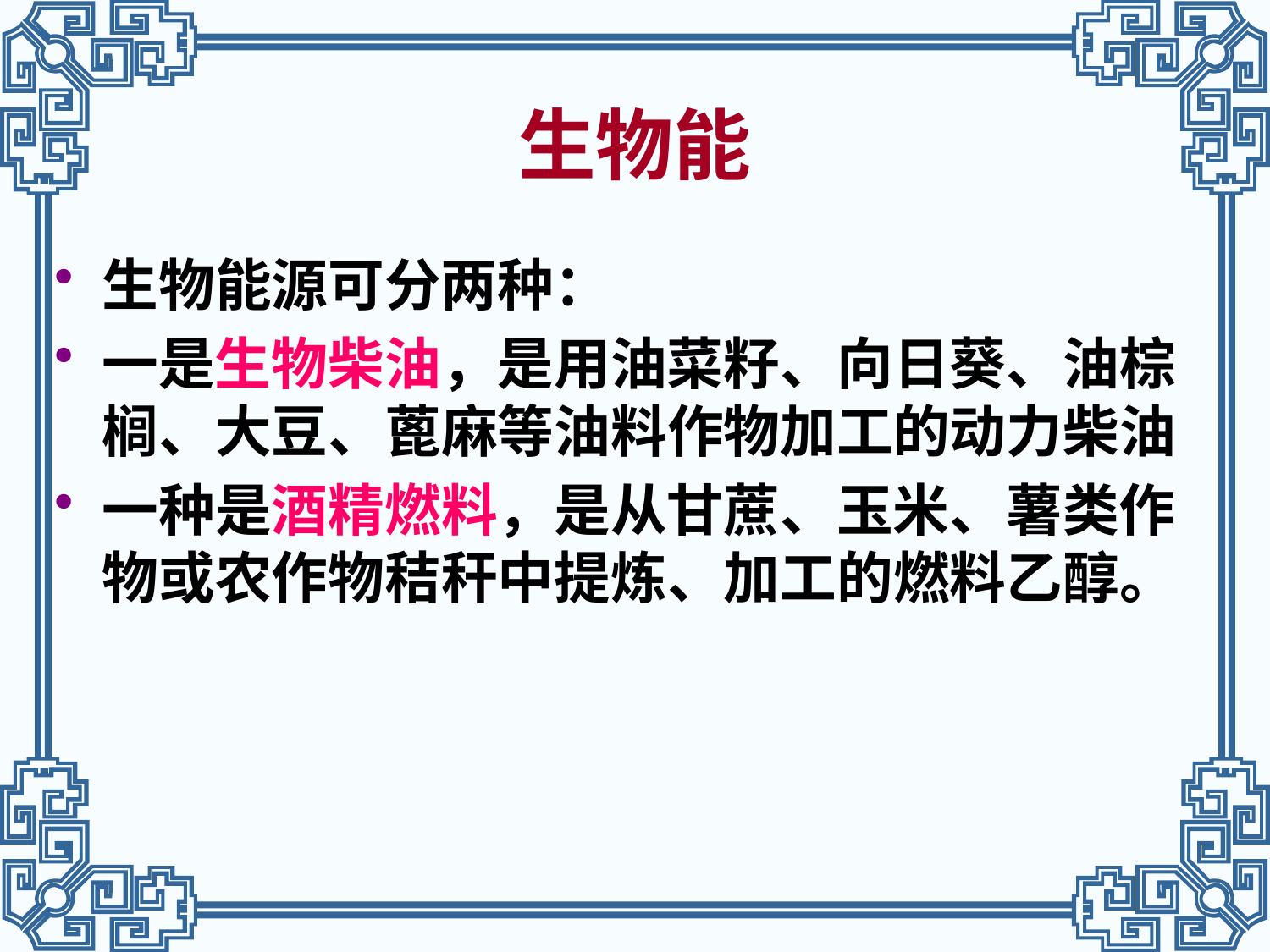

# 生物能
生物能源可分两种：
一是生物柴油，是用油菜籽、向日葵、油棕榈、大豆、蓖麻等油料作物加工的动力柴油
一种是酒精燃料，是从甘蔗、玉米、薯类作物或农作物秸秆中提炼、加工的燃料乙醇。